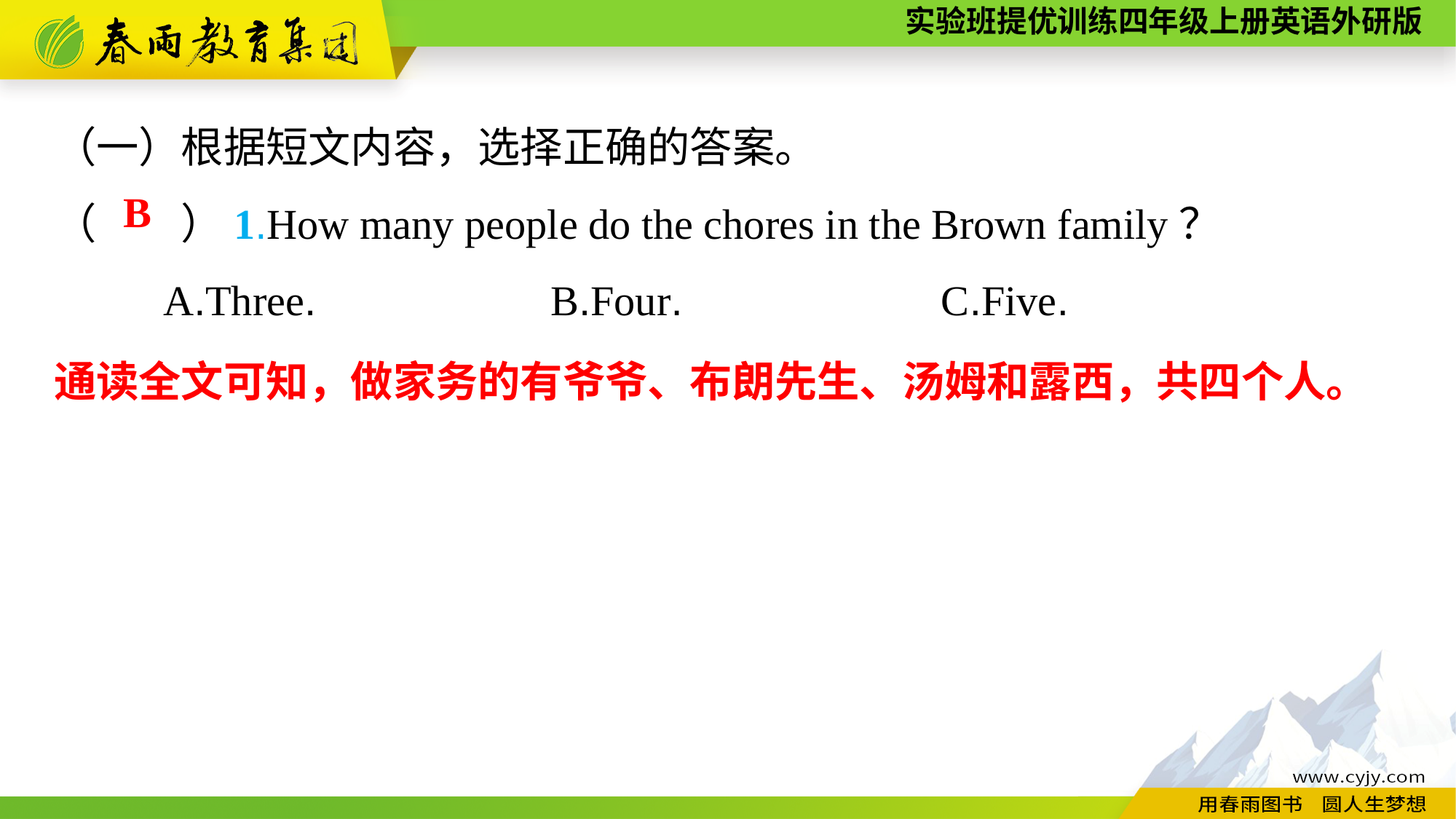

（一）根据短文内容，选择正确的答案。
（　　）1.How many people do the chores in the Brown family？
	A.Three.	                B.Four.	                      C.Five.
B
通读全文可知，做家务的有爷爷、布朗先生、汤姆和露西，共四个人。